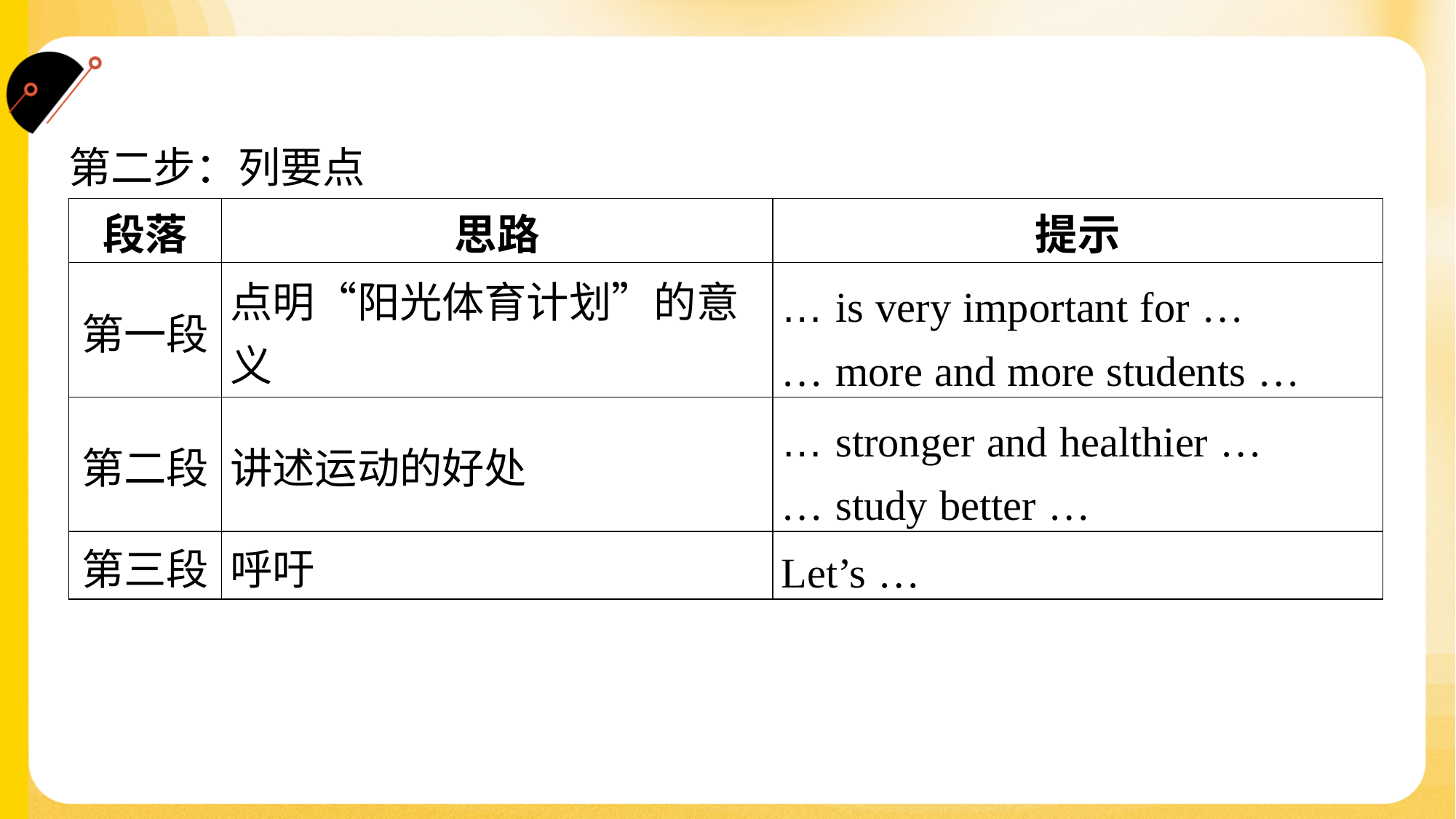

第二步：列要点
| 段落 | 思路 | 提示 |
| --- | --- | --- |
| 第一段 | 点明“阳光体育计划”的意义 | … is very important for … … more and more students … |
| 第二段 | 讲述运动的好处 | … stronger and healthier … … study better … |
| 第三段 | 呼吁 | Let’s … |